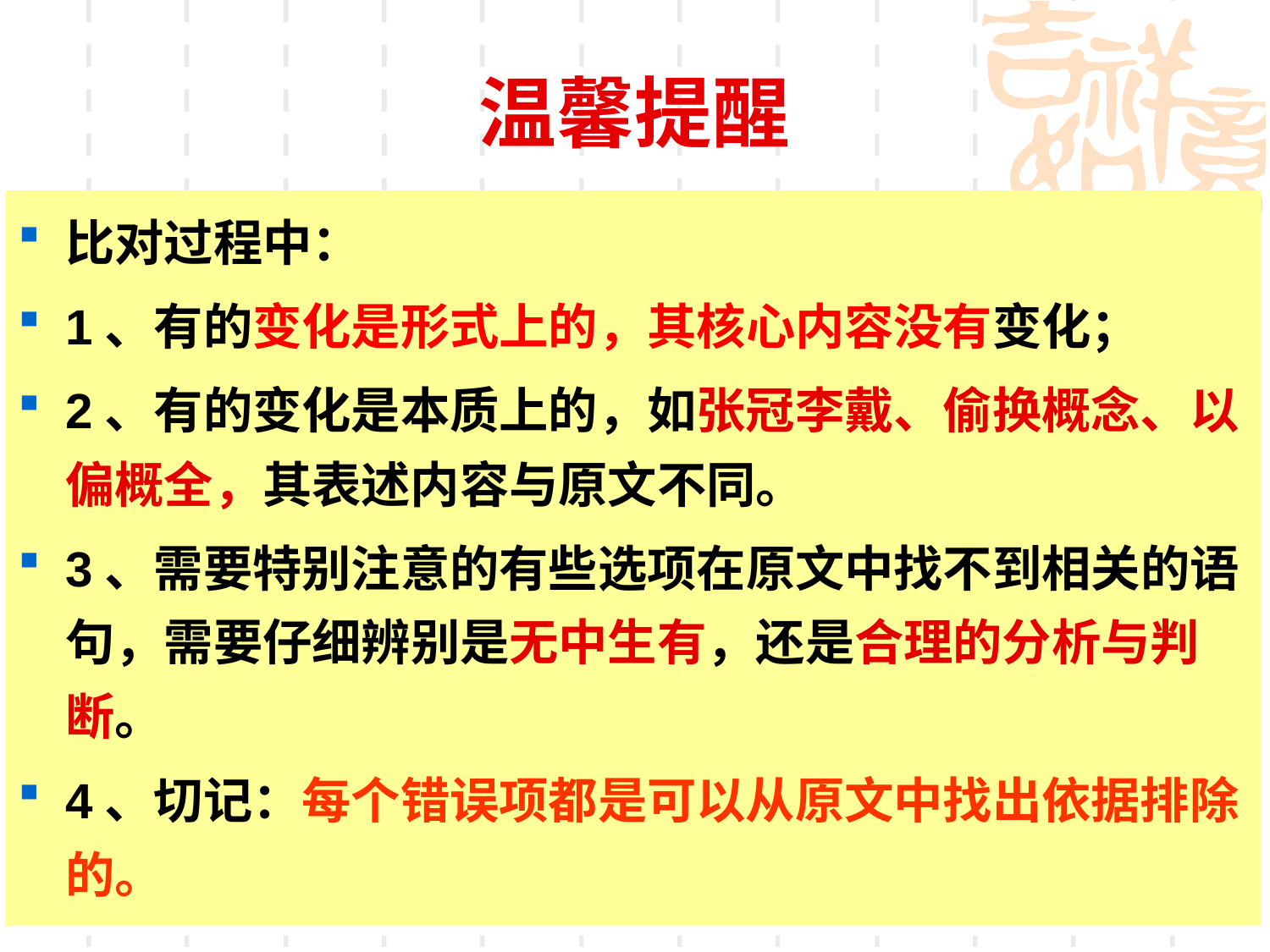

# 温馨提醒
比对过程中：
1、有的变化是形式上的，其核心内容没有变化；
2、有的变化是本质上的，如张冠李戴、偷换概念、以偏概全，其表述内容与原文不同。
3、需要特别注意的有些选项在原文中找不到相关的语句，需要仔细辨别是无中生有，还是合理的分析与判断。
4、切记：每个错误项都是可以从原文中找出依据排除的。